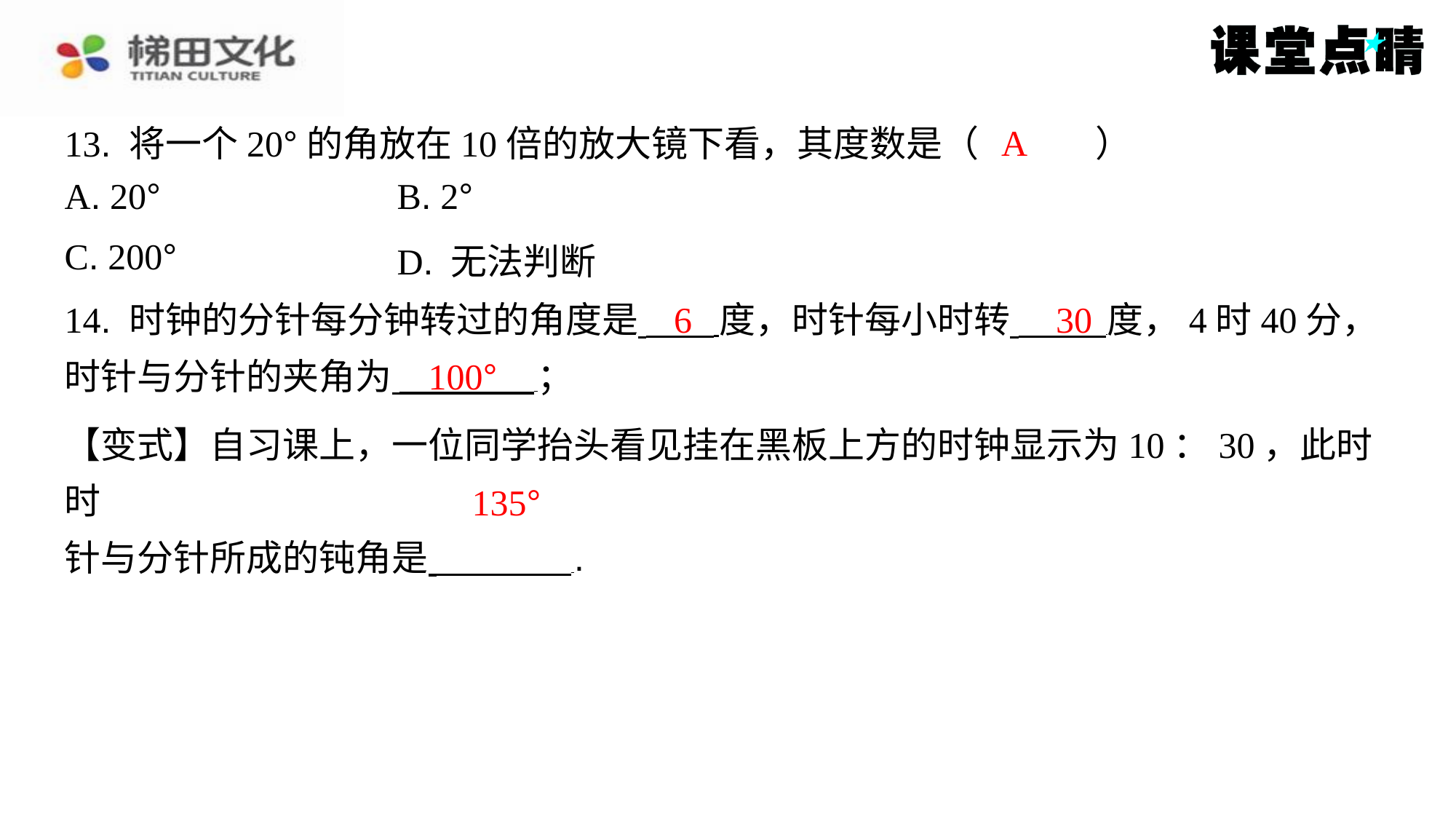

A
13. 将一个20°的角放在10倍的放大镜下看，其度数是（　A　）
| A. 20° | B. 2° |
| --- | --- |
| C. 200° | D. 无法判断 |
6
30
14. 时钟的分针每分钟转过的角度是            度，时针每小时转               度，4时40分，
时针与分针的夹角为                      ⁠；
100°
【变式】自习课上，一位同学抬头看见挂在黑板上方的时钟显示为10：30，此时时
针与分针所成的钝角是                      ⁠.
135°